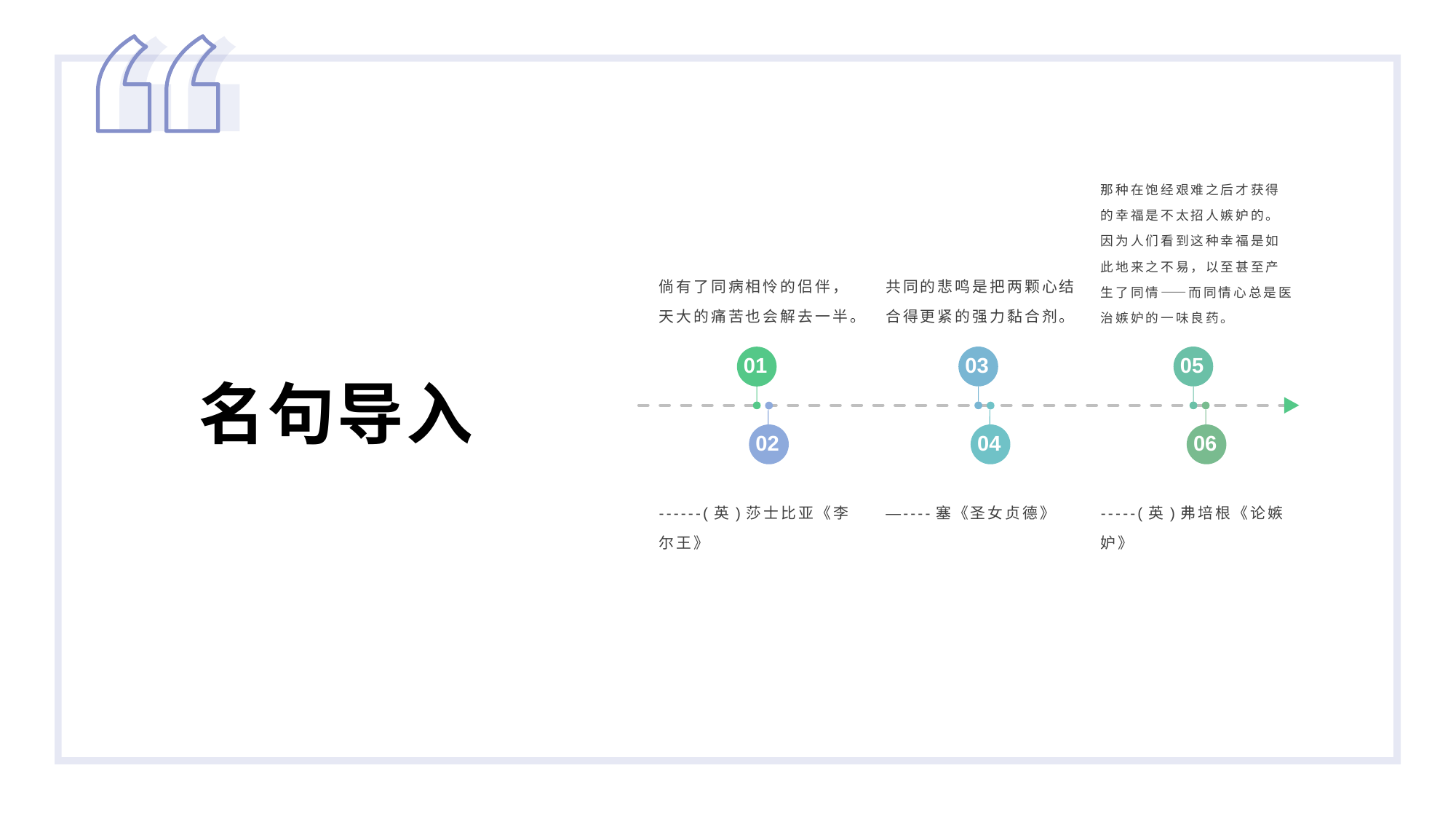

倘有了同病相怜的侣伴，天大的痛苦也会解去一半。
共同的悲鸣是把两颗心结合得更紧的强力黏合剂。
那种在饱经艰难之后才获得的幸福是不太招人嫉妒的。因为人们看到这种幸福是如此地来之不易，以至甚至产生了同情——而同情心总是医治嫉妒的一味良药。
名句导入

03
05
01

04
06
02
------(英)莎士比亚《李尔王》
—----塞《圣女贞德》
-----(英)弗培根《论嫉妒》